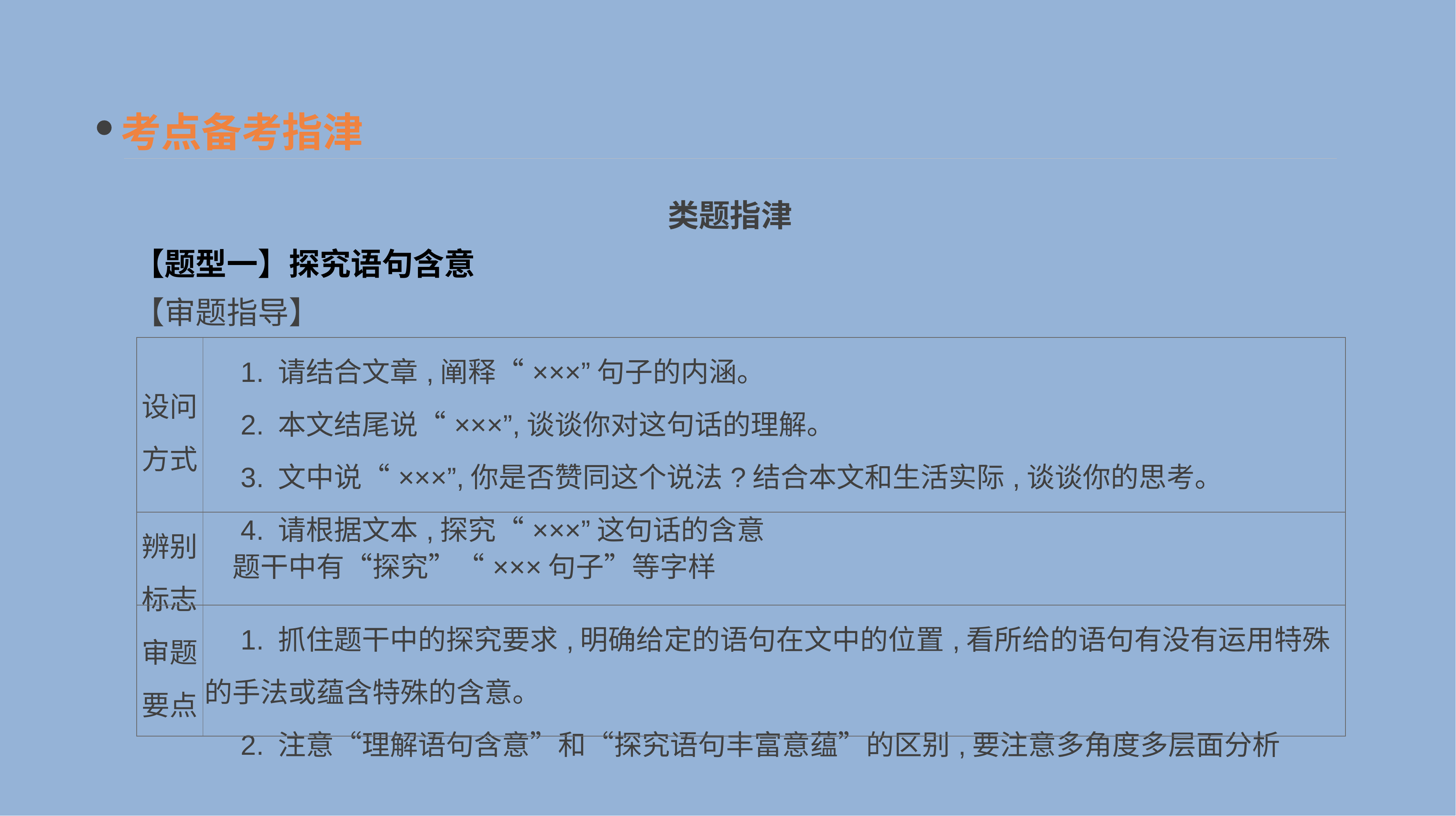

考点备考指津

类题指津
【题型一】探究语句含意
【审题指导】
| 设问 方式 | 1. 请结合文章,阐释“×××”句子的内涵。 　2. 本文结尾说“×××”,谈谈你对这句话的理解。 　3. 文中说“×××”,你是否赞同这个说法?结合本文和生活实际,谈谈你的思考。 　4. 请根据文本,探究“×××”这句话的含意 |
| --- | --- |
| 辨别 标志 | 题干中有“探究”“×××句子”等字样 |
| 审题 要点 | 1. 抓住题干中的探究要求,明确给定的语句在文中的位置,看所给的语句有没有运用特殊的手法或蕴含特殊的含意。 　2. 注意“理解语句含意”和“探究语句丰富意蕴”的区别,要注意多角度多层面分析 |